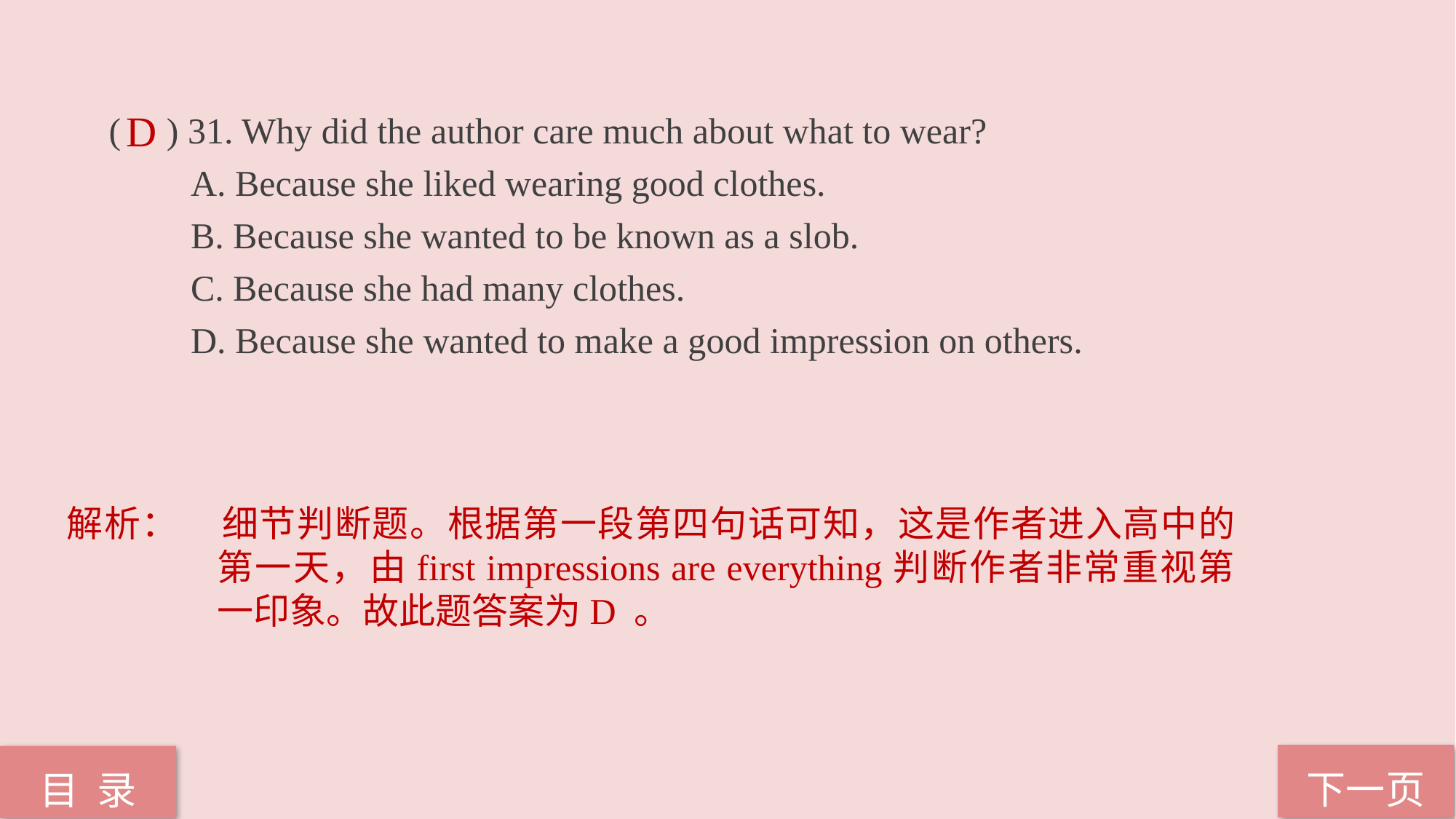

(     ) 31. Why did the author care much about what to wear?
         A. Because she liked wearing good clothes.
         B. Because she wanted to be known as a slob.
         C. Because she had many clothes.
         D. Because she wanted to make a good impression on others.
D
解析：	细节判断题。根据第一段第四句话可知，这是作者进入高中的第一天，由first impressions are everything判断作者非常重视第一印象。故此题答案为D 。